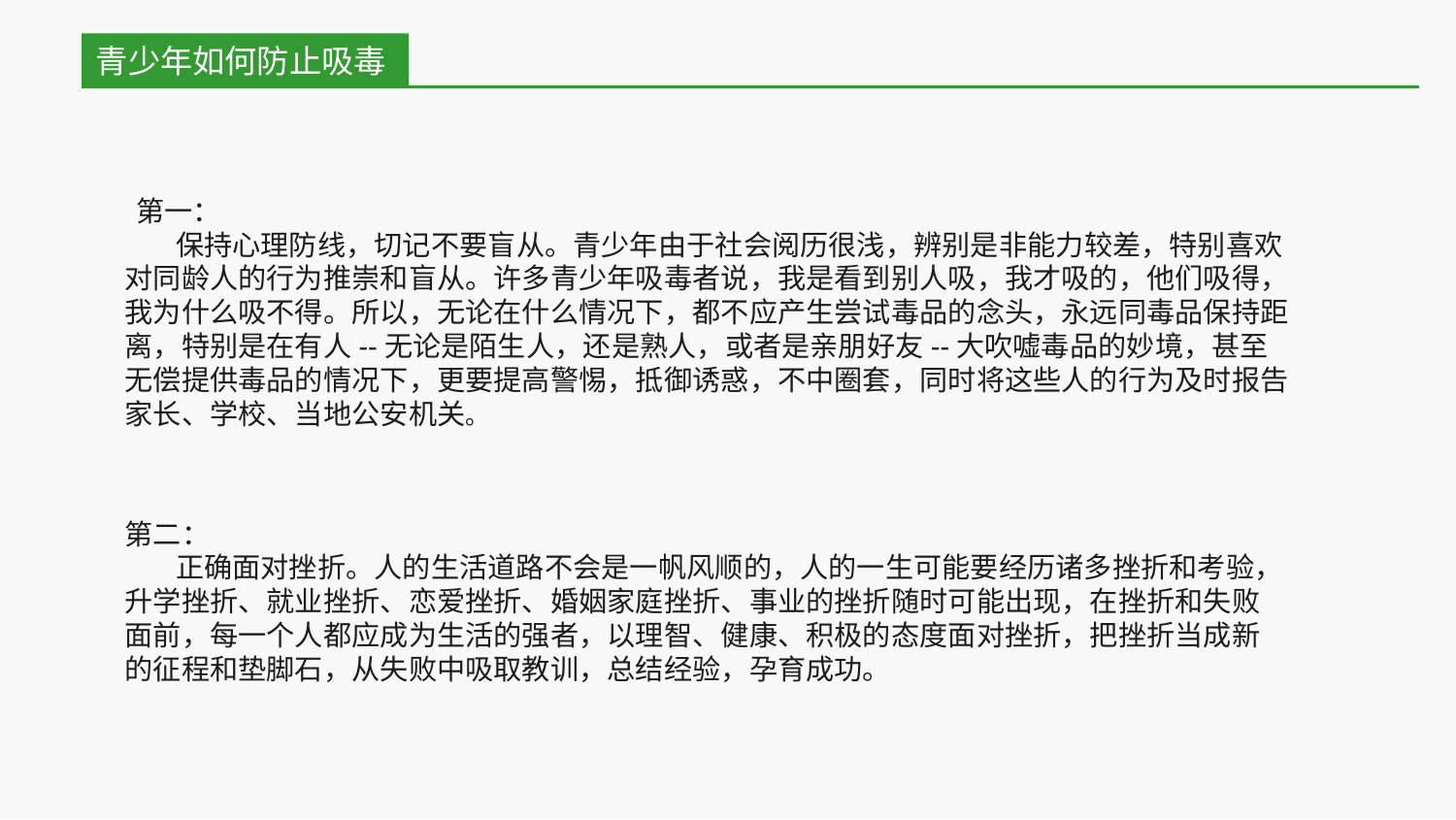

青少年如何防止吸毒
 第一：
       保持心理防线，切记不要盲从。青少年由于社会阅历很浅，辨别是非能力较差，特别喜欢对同龄人的行为推崇和盲从。许多青少年吸毒者说，我是看到别人吸，我才吸的，他们吸得，我为什么吸不得。所以，无论在什么情况下，都不应产生尝试毒品的念头，永远同毒品保持距离，特别是在有人--无论是陌生人，还是熟人，或者是亲朋好友--大吹嘘毒品的妙境，甚至无偿提供毒品的情况下，更要提高警惕，抵御诱惑，不中圈套，同时将这些人的行为及时报告家长、学校、当地公安机关。
第二：
       正确面对挫折。人的生活道路不会是一帆风顺的，人的一生可能要经历诸多挫折和考验，升学挫折、就业挫折、恋爱挫折、婚姻家庭挫折、事业的挫折随时可能出现，在挫折和失败面前，每一个人都应成为生活的强者，以理智、健康、积极的态度面对挫折，把挫折当成新的征程和垫脚石，从失败中吸取教训，总结经验，孕育成功。